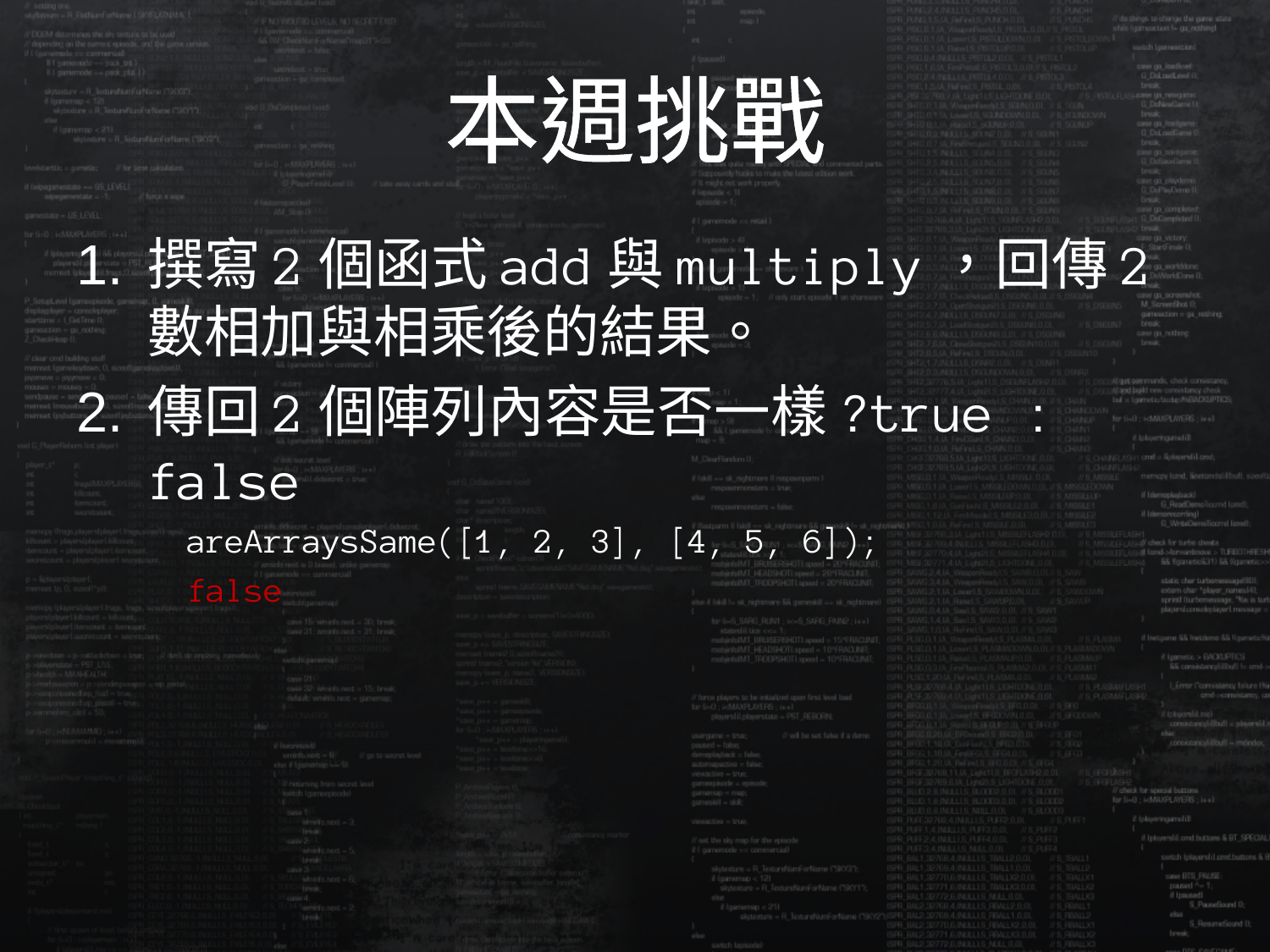

# 本週挑戰
撰寫2個函式add與multiply，回傳2數相加與相乘後的結果。
傳回2個陣列內容是否一樣?true : false
areArraysSame([1, 2, 3], [4, 5, 6]);
false